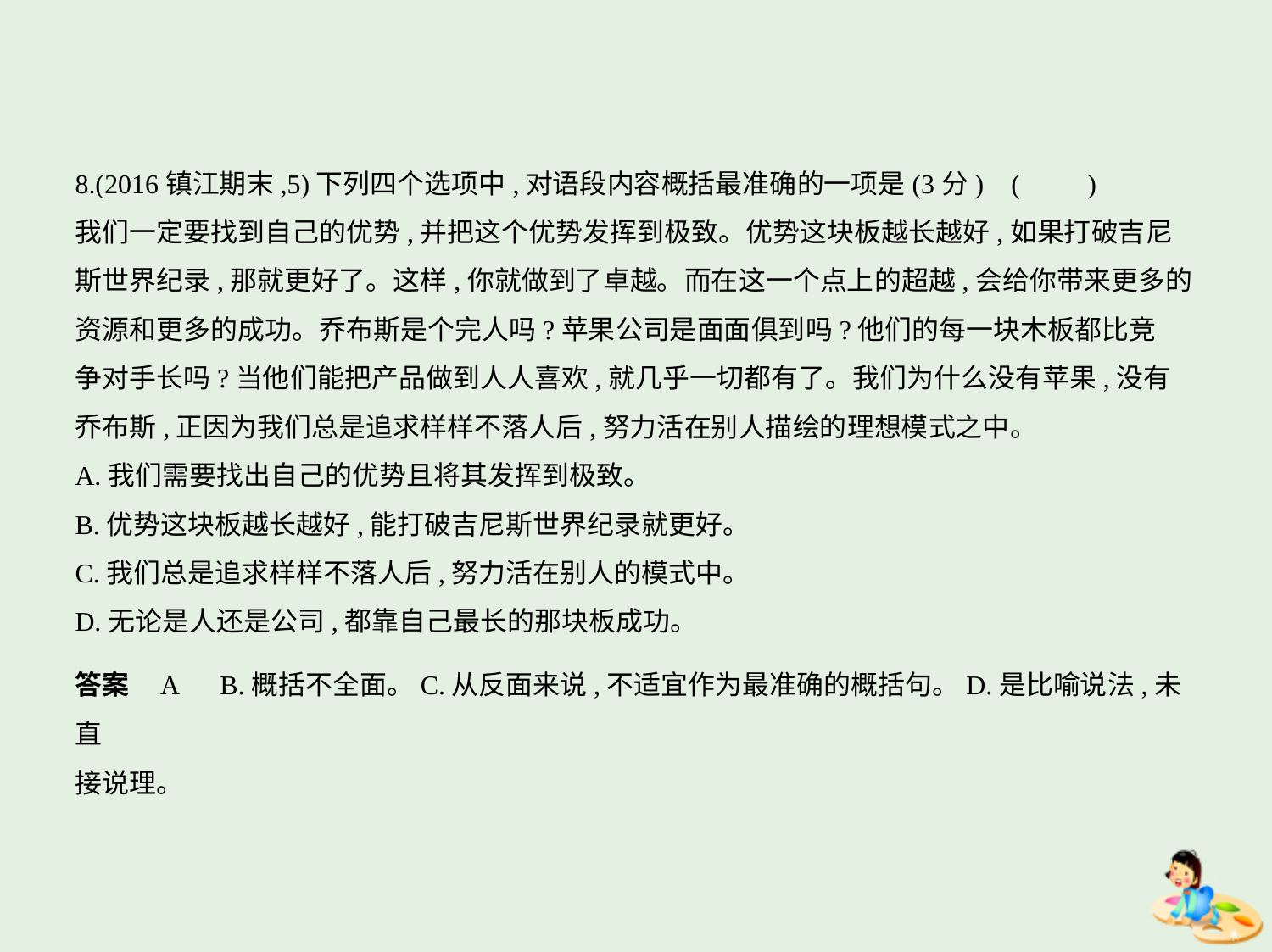

8.(2016镇江期末,5)下列四个选项中,对语段内容概括最准确的一项是(3分) (　　)
我们一定要找到自己的优势,并把这个优势发挥到极致。优势这块板越长越好,如果打破吉尼
斯世界纪录,那就更好了。这样,你就做到了卓越。而在这一个点上的超越,会给你带来更多的
资源和更多的成功。乔布斯是个完人吗?苹果公司是面面俱到吗?他们的每一块木板都比竞
争对手长吗?当他们能把产品做到人人喜欢,就几乎一切都有了。我们为什么没有苹果,没有
乔布斯,正因为我们总是追求样样不落人后,努力活在别人描绘的理想模式之中。
A.我们需要找出自己的优势且将其发挥到极致。
B.优势这块板越长越好,能打破吉尼斯世界纪录就更好。
C.我们总是追求样样不落人后,努力活在别人的模式中。
D.无论是人还是公司,都靠自己最长的那块板成功。
答案    A　B.概括不全面。C.从反面来说,不适宜作为最准确的概括句。D.是比喻说法,未直
接说理。